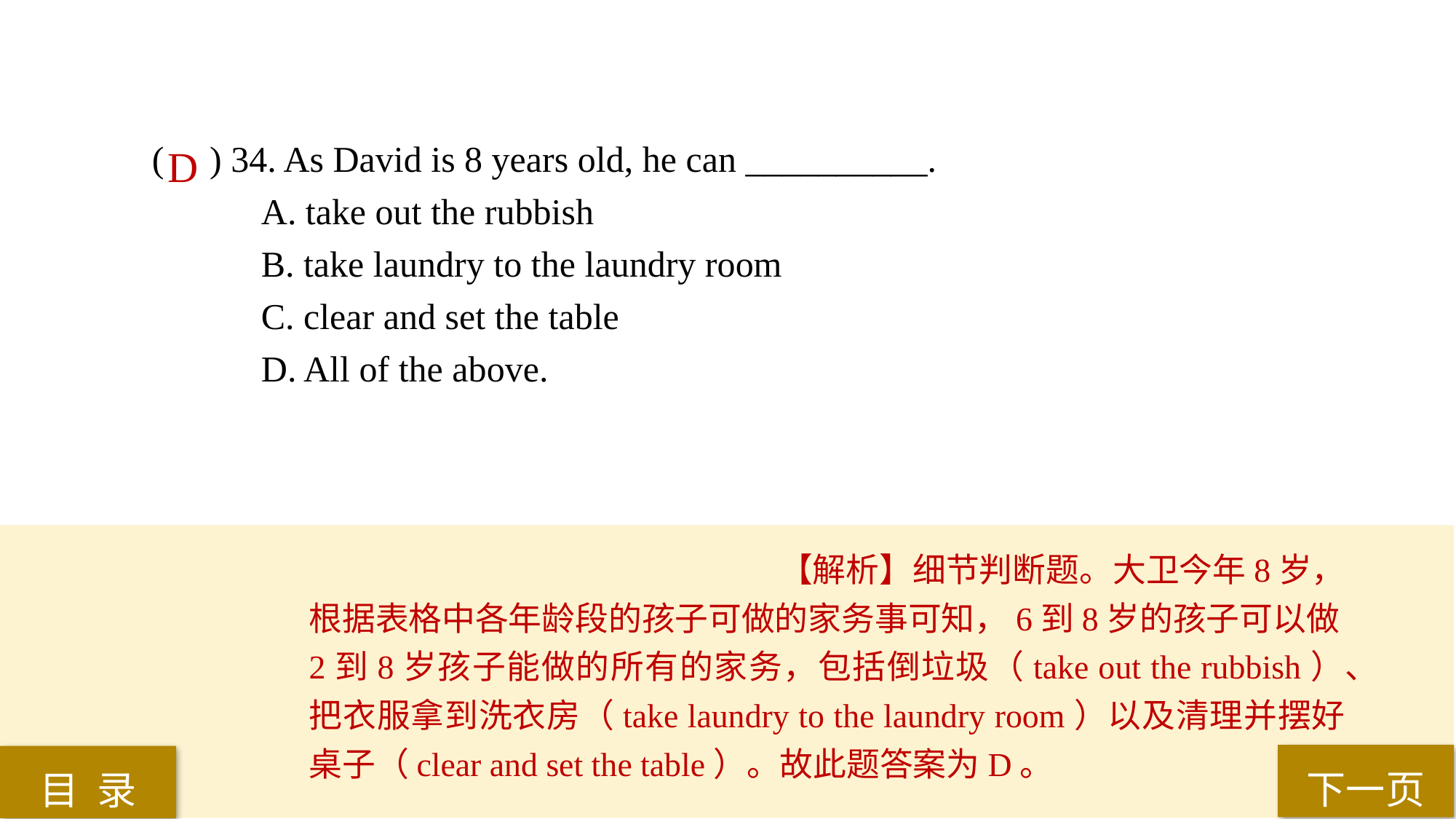

(     ) 34. As David is 8 years old, he can __________.
A. take out the rubbish
B. take laundry to the laundry room
C. clear and set the table
D. All of the above.
D
【解析】细节判断题。大卫今年8岁，根据表格中各年龄段的孩子可做的家务事可知，6到8岁的孩子可以做2到8岁孩子能做的所有的家务，包括倒垃圾（take out the rubbish）、把衣服拿到洗衣房（take laundry to the laundry room）以及清理并摆好桌子（clear and set the table）。故此题答案为D。